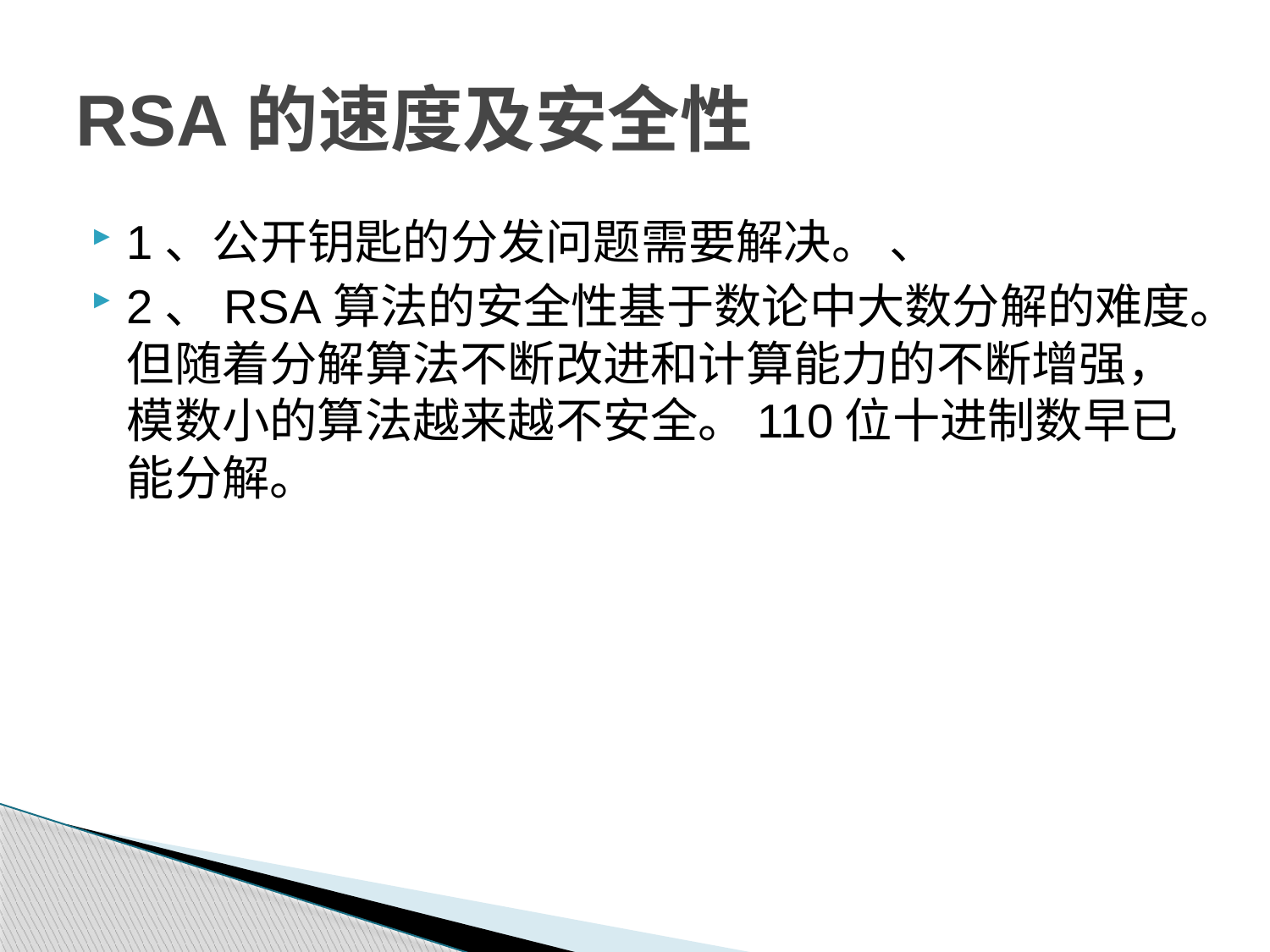

# RSA的速度及安全性
1、公开钥匙的分发问题需要解决。 、
2、RSA算法的安全性基于数论中大数分解的难度。但随着分解算法不断改进和计算能力的不断增强，模数小的算法越来越不安全。110位十进制数早已能分解。